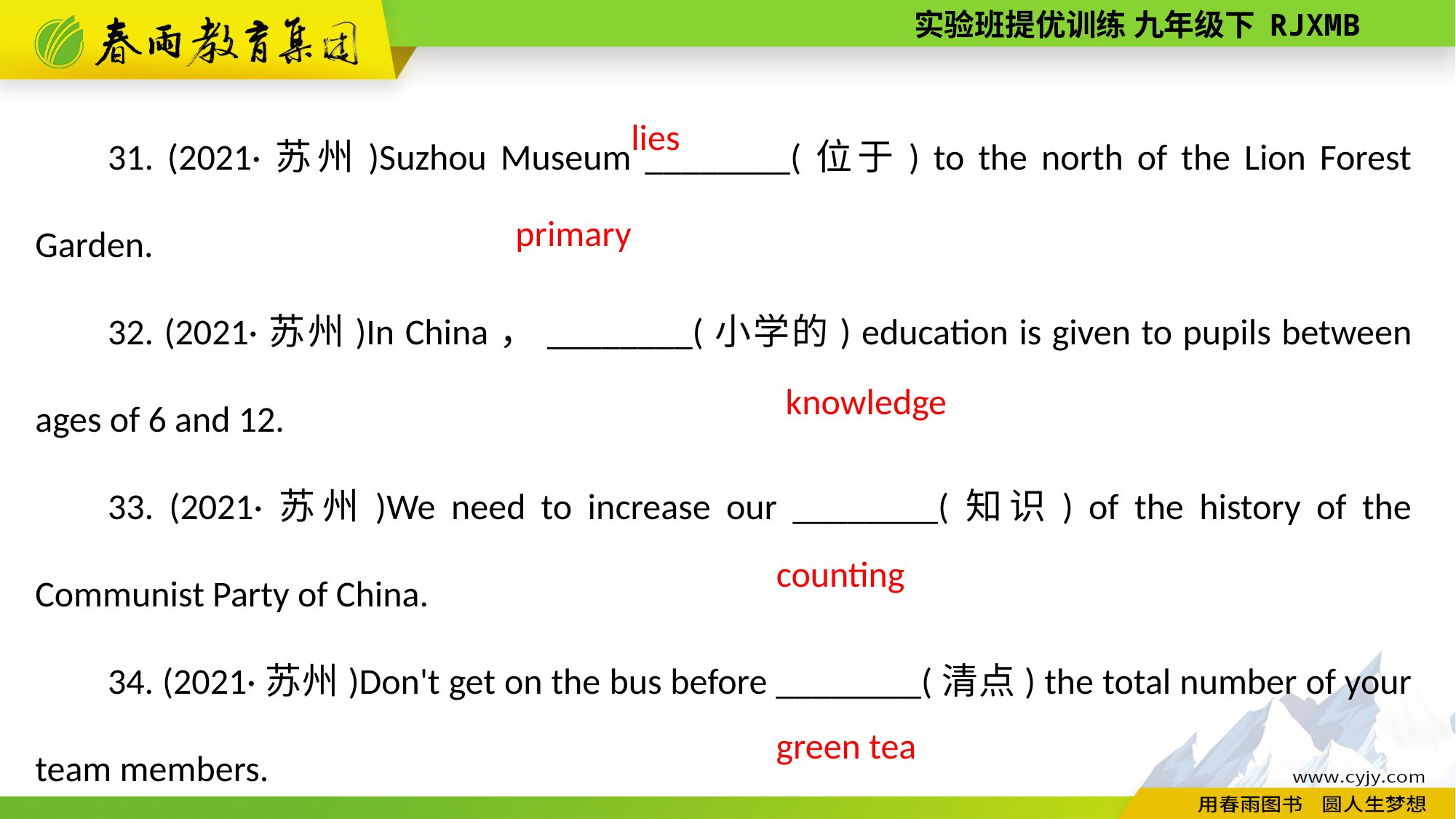

31. (2021·苏州)Suzhou Museum ________(位于) to the north of the Lion Forest Garden.
32. (2021·苏州)In China，________(小学的) education is given to pupils between ages of 6 and 12.
33. (2021·苏州)We need to increase our ________(知识) of the history of the Communist Party of China.
34. (2021·苏州)Don't get on the bus before ________(清点) the total number of your team members.
35. (2021·云南)My grandpa likes drinking ________________(绿茶) a lot.
lies
primary
knowledge
counting
green tea